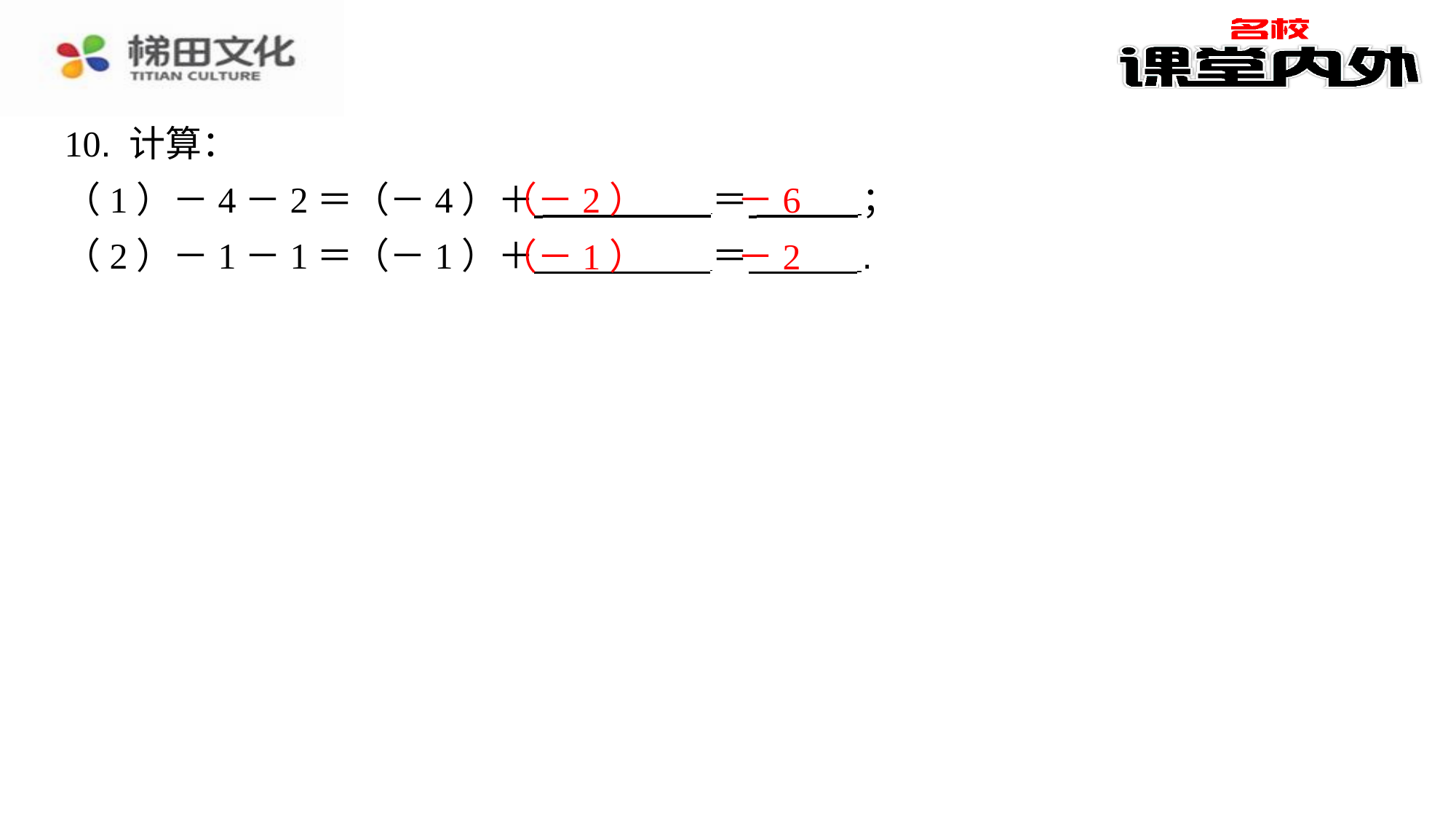

10. 计算：
（1）－4－2＝（－4）＋                           ＝                 ⁠；
（2）－1－1＝（－1）＋                           ＝                 ⁠.
（－2）
－6
（－1）
－2